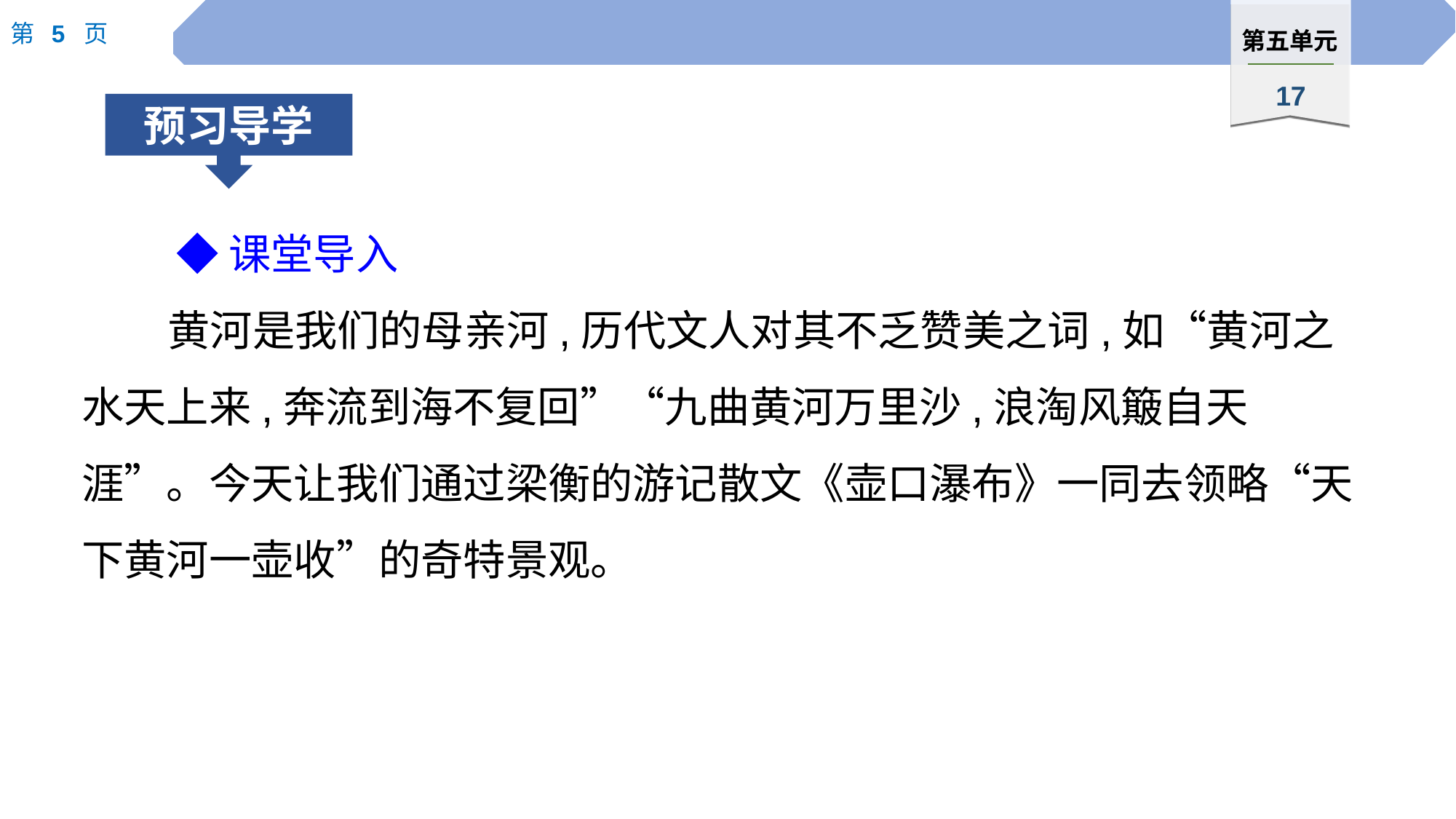

◆课堂导入

黄河是我们的母亲河,历代文人对其不乏赞美之词,如“黄河之水天上来,奔流到海不复回”“九曲黄河万里沙,浪淘风簸自天涯”。今天让我们通过梁衡的游记散文《壶口瀑布》一同去领略“天下黄河一壶收”的奇特景观。